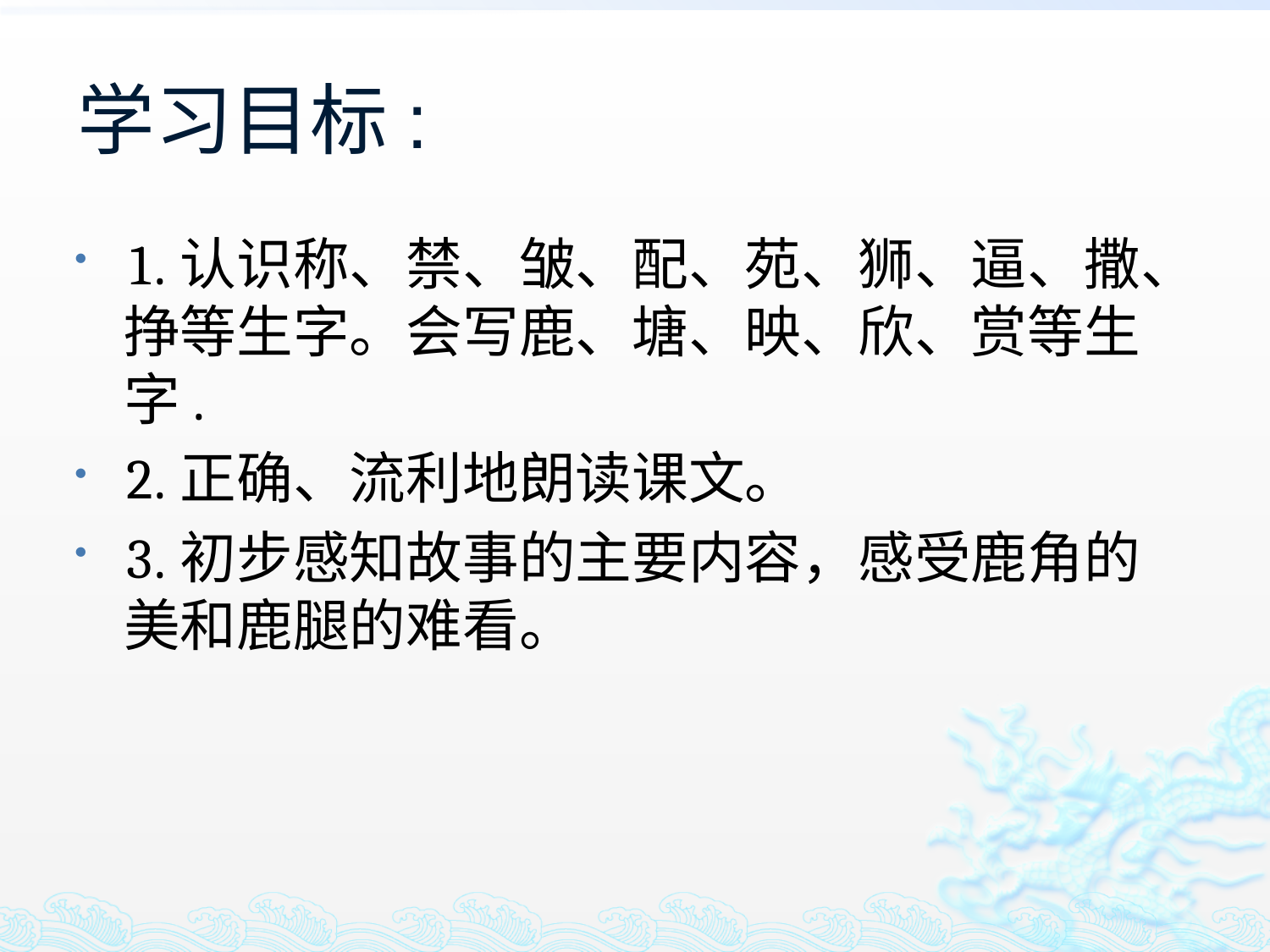

# 学习目标:
1.认识称、禁、皱、配、苑、狮、逼、撒、挣等生字。会写鹿、塘、映、欣、赏等生字.
2.正确、流利地朗读课文。
3.初步感知故事的主要内容，感受鹿角的美和鹿腿的难看。